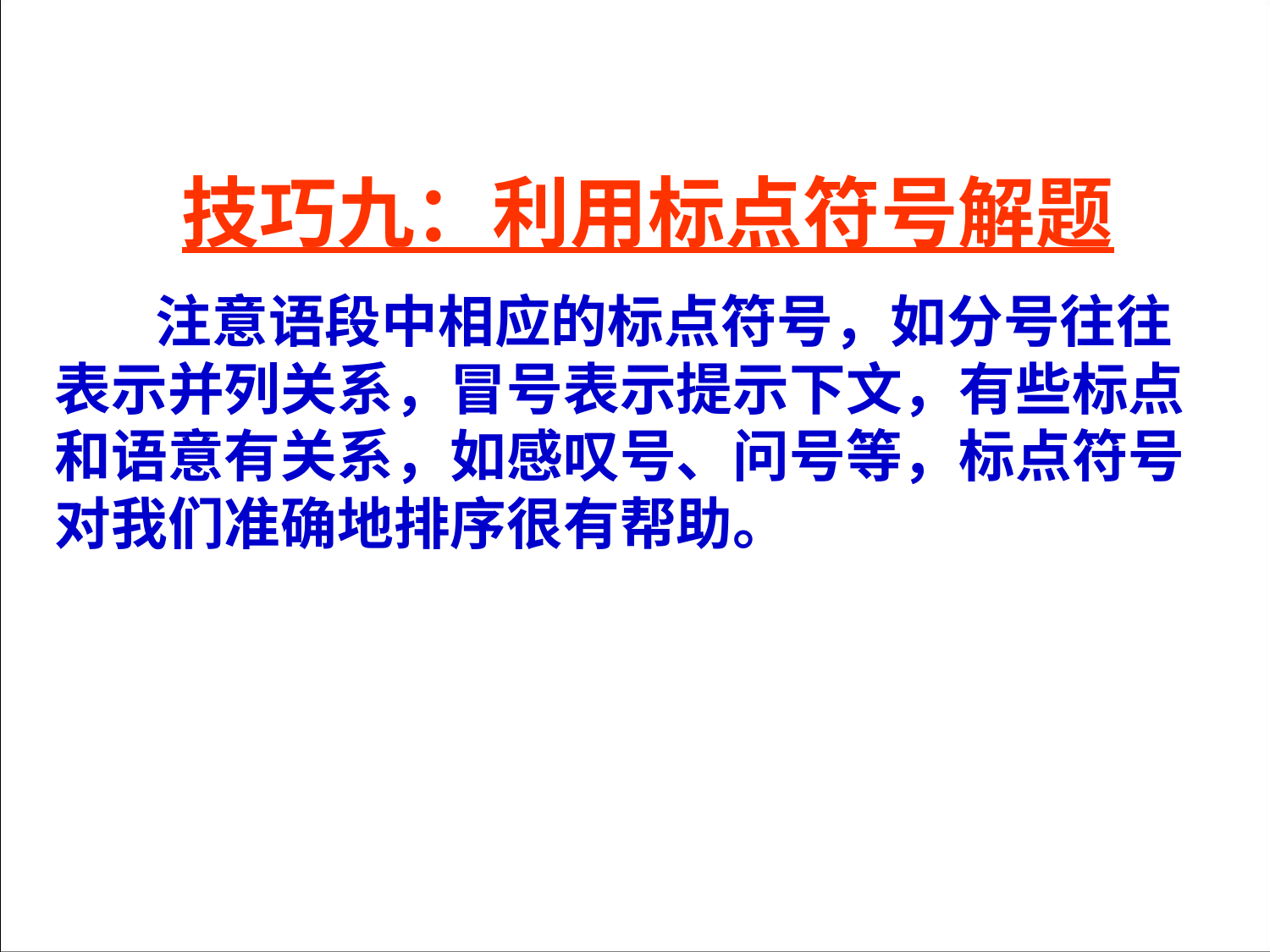

技巧九：利用标点符号解题
    注意语段中相应的标点符号，如分号往往表示并列关系，冒号表示提示下文，有些标点和语意有关系，如感叹号、问号等，标点符号对我们准确地排序很有帮助。